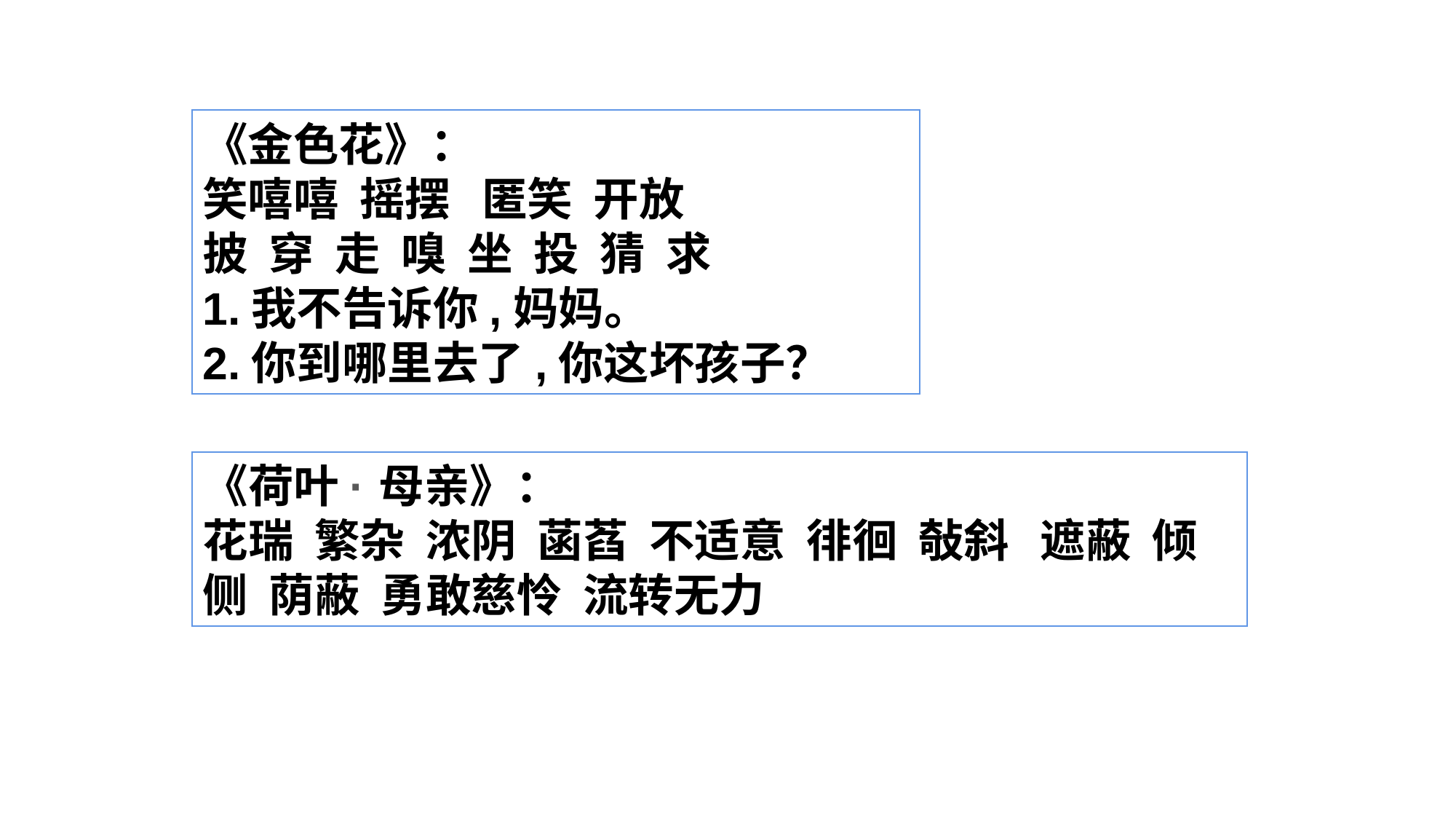

《金色花》：
笑嘻嘻  摇摆   匿笑  开放
披  穿  走  嗅  坐  投  猜  求
1.我不告诉你,妈妈。
2.你到哪里去了,你这坏孩子？
《荷叶·母亲》：
花瑞  繁杂  浓阴  菡萏  不适意  徘徊  敧斜   遮蔽  倾侧  荫蔽  勇敢慈怜  流转无力